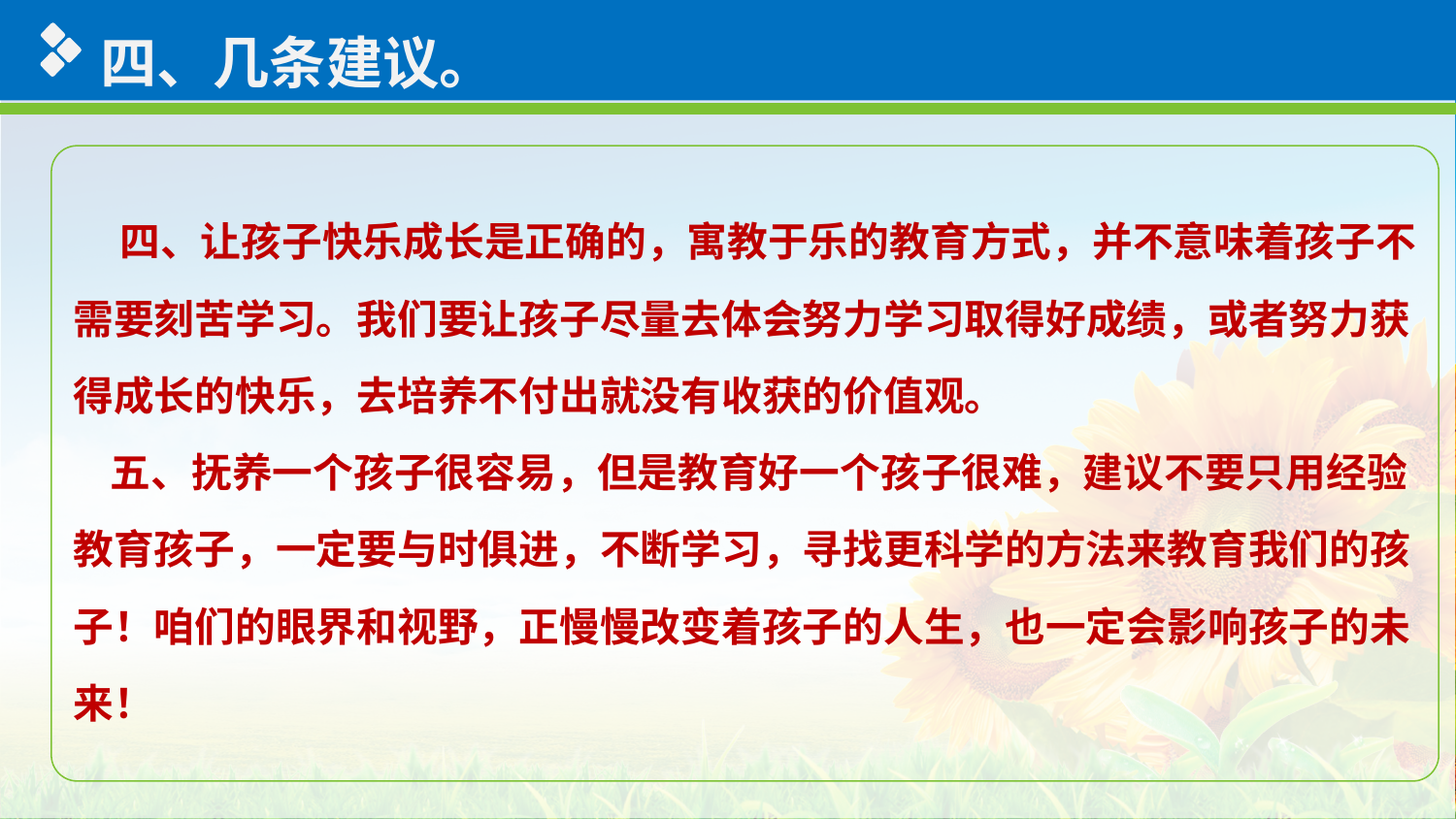

四、几条建议。

    四、让孩子快乐成长是正确的，寓教于乐的教育方式，并不意味着孩子不需要刻苦学习。我们要让孩子尽量去体会努力学习取得好成绩，或者努力获得成长的快乐，去培养不付出就没有收获的价值观。
   五、抚养一个孩子很容易，但是教育好一个孩子很难，建议不要只用经验教育孩子，一定要与时俱进，不断学习，寻找更科学的方法来教育我们的孩子！咱们的眼界和视野，正慢慢改变着孩子的人生，也一定会影响孩子的未来！